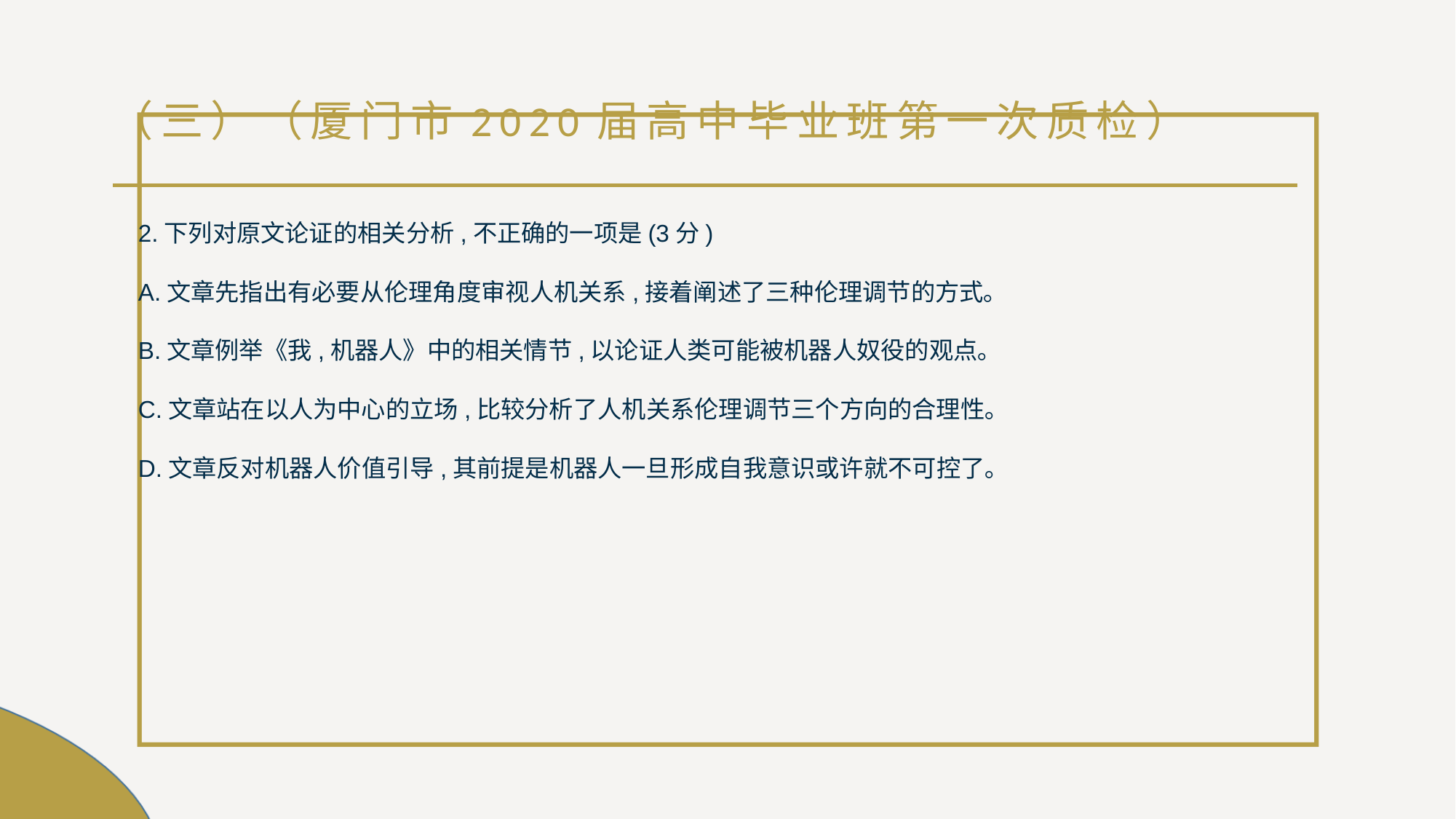

# （三）（厦门市2020届高中毕业班第一次质检）
2.下列对原文论证的相关分析,不正确的一项是(3分)
A.文章先指出有必要从伦理角度审视人机关系,接着阐述了三种伦理调节的方式｡
B.文章例举《我,机器人》中的相关情节,以论证人类可能被机器人奴役的观点｡
C.文章站在以人为中心的立场,比较分析了人机关系伦理调节三个方向的合理性｡
D.文章反对机器人价值引导,其前提是机器人一旦形成自我意识或许就不可控了｡